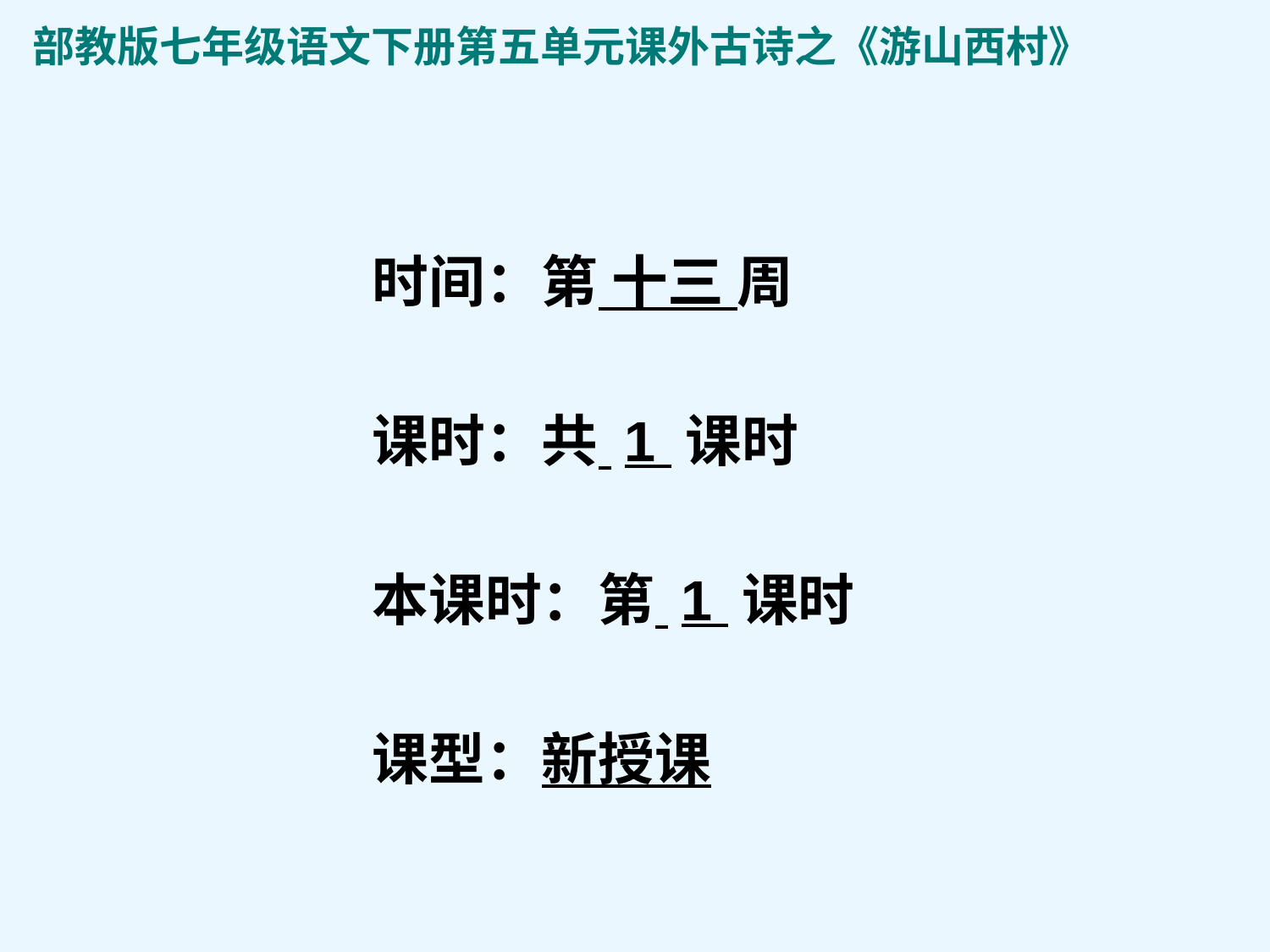

部教版七年级语文下册第五单元课外古诗之《游山西村》
时间：第 十三 周
课时：共 1 课时
本课时：第 1 课时
课型：新授课